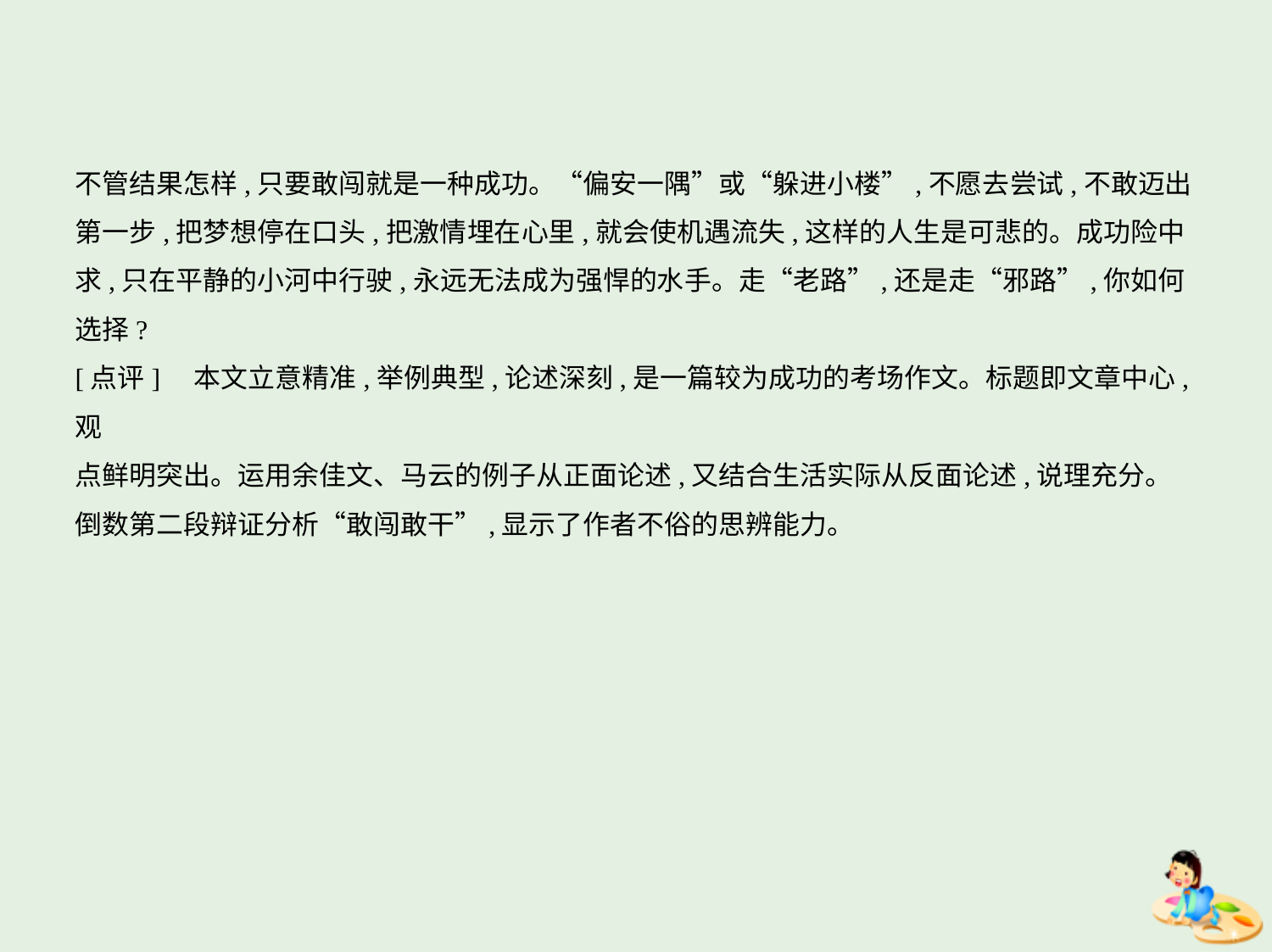

不管结果怎样,只要敢闯就是一种成功。“偏安一隅”或“躲进小楼”,不愿去尝试,不敢迈出
第一步,把梦想停在口头,把激情埋在心里,就会使机遇流失,这样的人生是可悲的。成功险中
求,只在平静的小河中行驶,永远无法成为强悍的水手。走“老路”,还是走“邪路”,你如何
选择?
[点评]　本文立意精准,举例典型,论述深刻,是一篇较为成功的考场作文。标题即文章中心,观
点鲜明突出。运用余佳文、马云的例子从正面论述,又结合生活实际从反面论述,说理充分。
倒数第二段辩证分析“敢闯敢干”,显示了作者不俗的思辨能力。